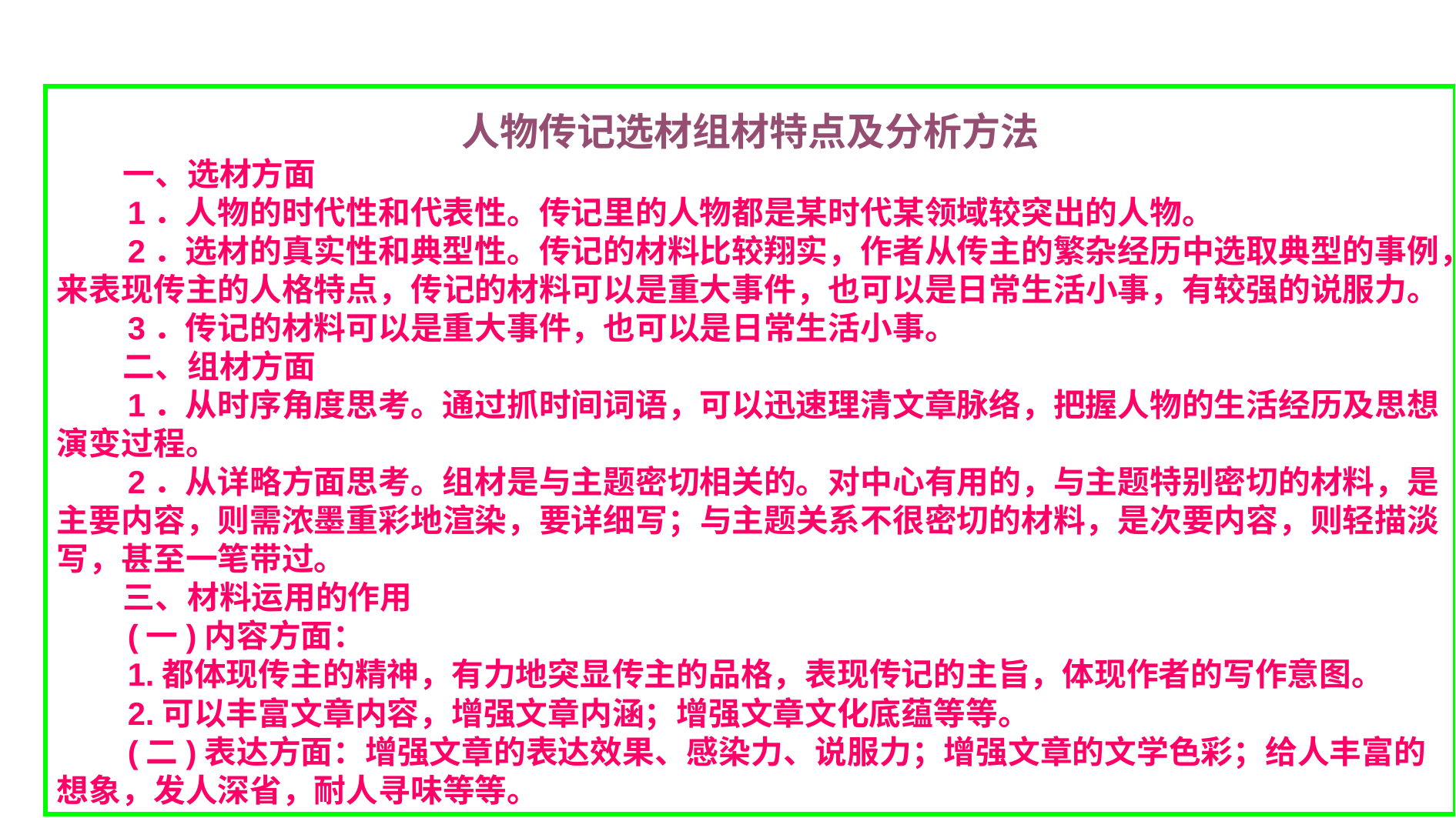

人物传记选材组材特点及分析方法
        一、选材方面
        1．人物的时代性和代表性。传记里的人物都是某时代某领域较突出的人物。
        2．选材的真实性和典型性。传记的材料比较翔实，作者从传主的繁杂经历中选取典型的事例，来表现传主的人格特点，传记的材料可以是重大事件，也可以是日常生活小事，有较强的说服力。
        3．传记的材料可以是重大事件，也可以是日常生活小事。
        二、组材方面
        1．从时序角度思考。通过抓时间词语，可以迅速理清文章脉络，把握人物的生活经历及思想演变过程。
        2．从详略方面思考。组材是与主题密切相关的。对中心有用的，与主题特别密切的材料，是主要内容，则需浓墨重彩地渲染，要详细写；与主题关系不很密切的材料，是次要内容，则轻描淡写，甚至一笔带过。
        三、材料运用的作用
        (一)内容方面：
        1.都体现传主的精神，有力地突显传主的品格，表现传记的主旨，体现作者的写作意图。
        2.可以丰富文章内容，增强文章内涵；增强文章文化底蕴等等。
        (二)表达方面：增强文章的表达效果、感染力、说服力；增强文章的文学色彩；给人丰富的想象，发人深省，耐人寻味等等。